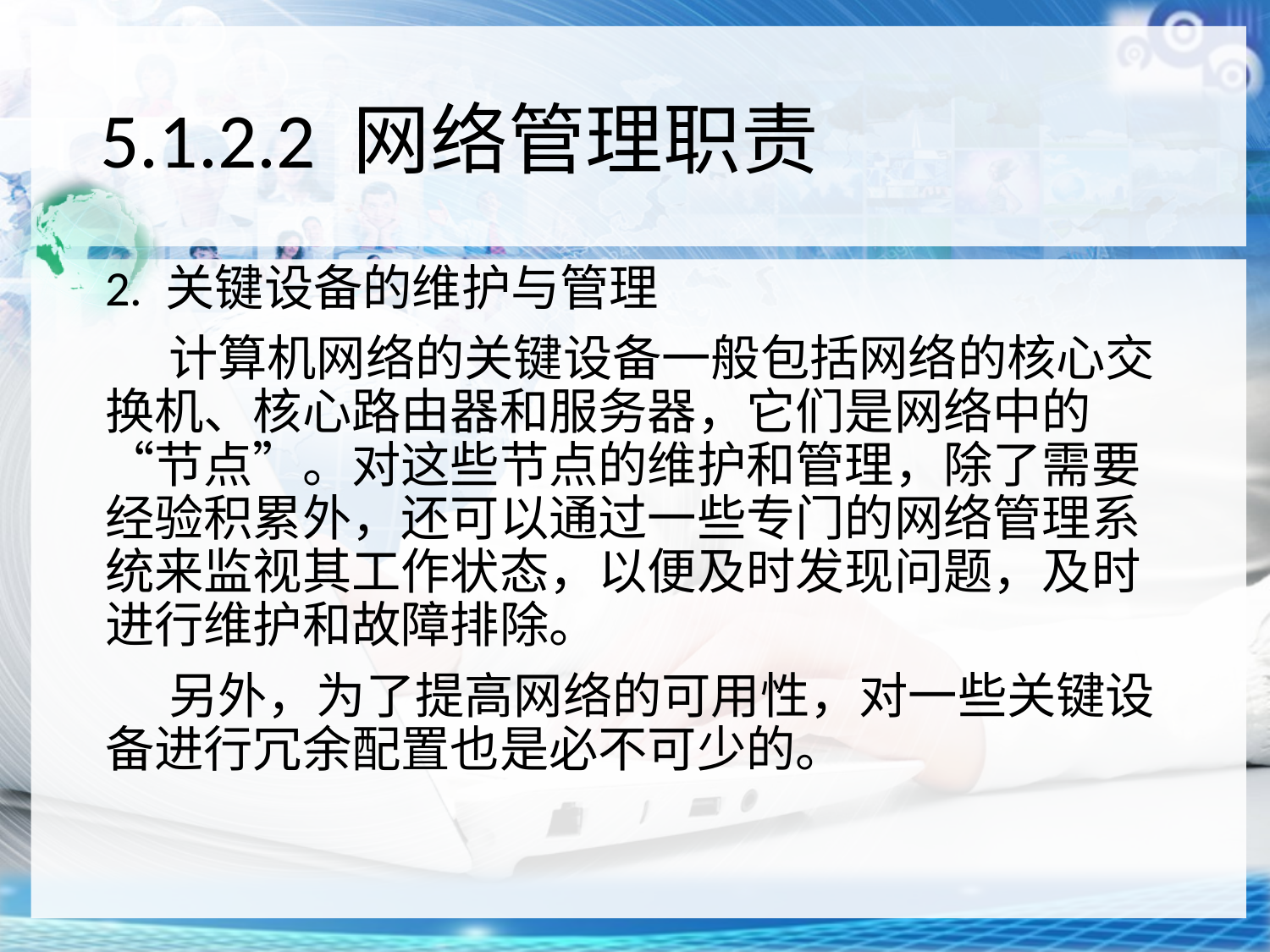

# 5.1.2.2 网络管理职责
2. 关键设备的维护与管理
计算机网络的关键设备一般包括网络的核心交换机、核心路由器和服务器，它们是网络中的“节点”。对这些节点的维护和管理，除了需要经验积累外，还可以通过一些专门的网络管理系统来监视其工作状态，以便及时发现问题，及时进行维护和故障排除。
另外，为了提高网络的可用性，对一些关键设备进行冗余配置也是必不可少的。